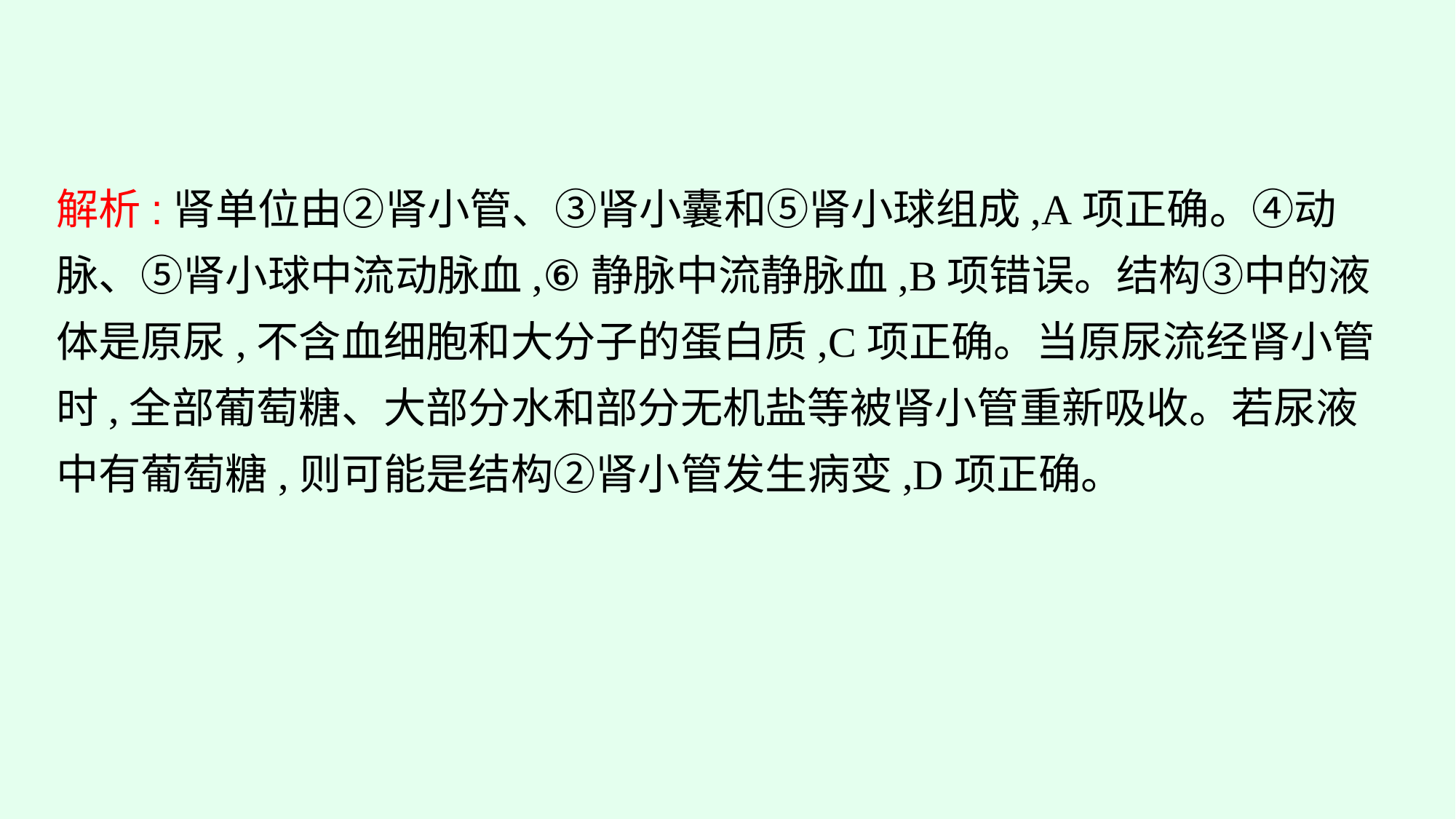

解析:肾单位由②肾小管、③肾小囊和⑤肾小球组成,A项正确。④动脉、⑤肾小球中流动脉血,⑥静脉中流静脉血,B项错误。结构③中的液体是原尿,不含血细胞和大分子的蛋白质,C项正确。当原尿流经肾小管时,全部葡萄糖、大部分水和部分无机盐等被肾小管重新吸收。若尿液中有葡萄糖,则可能是结构②肾小管发生病变,D项正确。